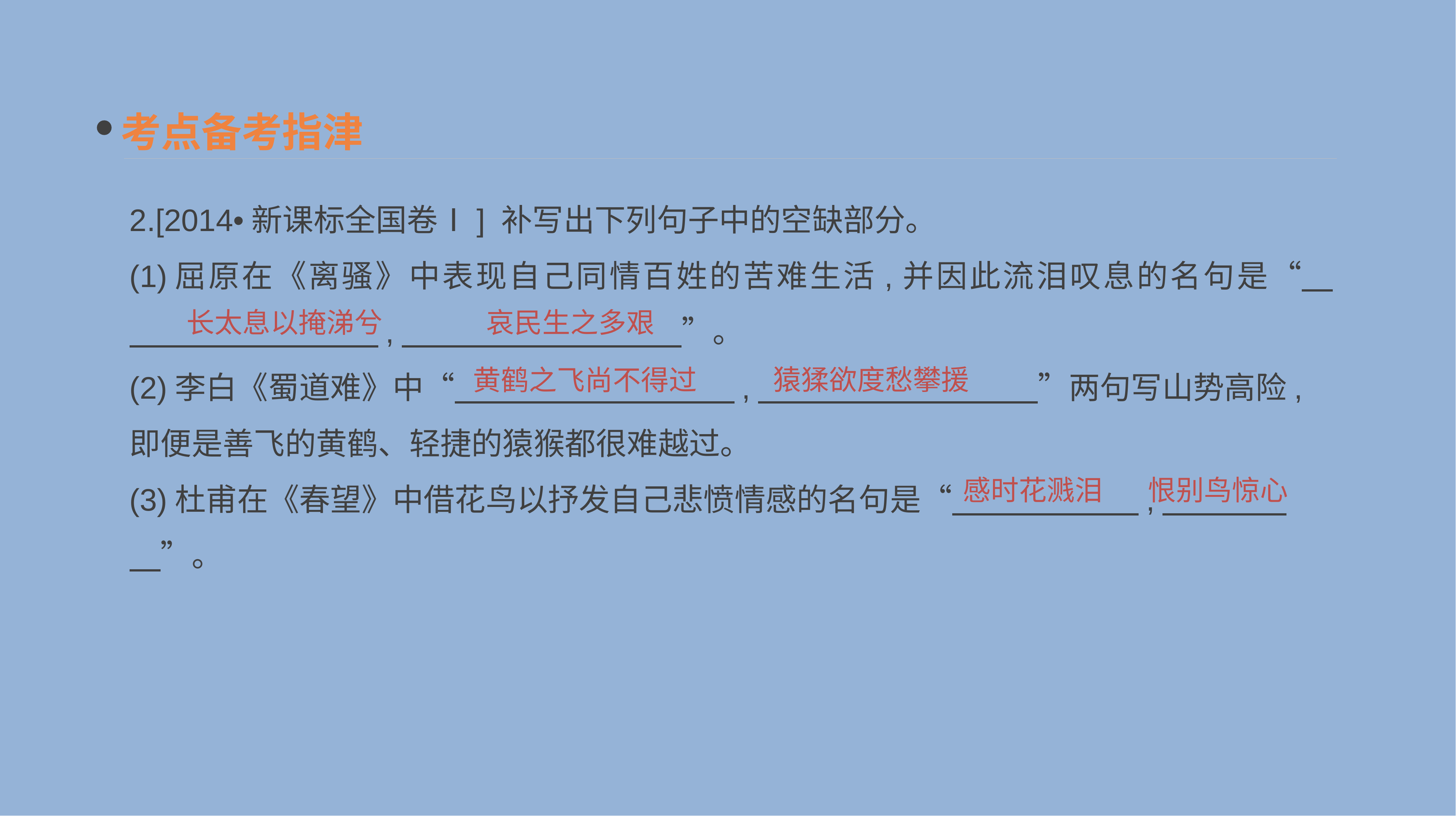

考点备考指津

2.[2014•新课标全国卷Ⅰ] 补写出下列句子中的空缺部分。
(1)屈原在《离骚》中表现自己同情百姓的苦难生活,并因此流泪叹息的名句是“　　　　　　　　　,　　　　　　　　　”。
(2)李白《蜀道难》中“　　　　　　　　　,　　　　　　　　　”两句写山势高险,即便是善飞的黄鹤、轻捷的猿猴都很难越过。
(3)杜甫在《春望》中借花鸟以抒发自己悲愤情感的名句是“　　　　　　,　　　　　”。
长太息以掩涕兮
哀民生之多艰
猿猱欲度愁攀援
黄鹤之飞尚不得过
恨别鸟惊心
感时花溅泪